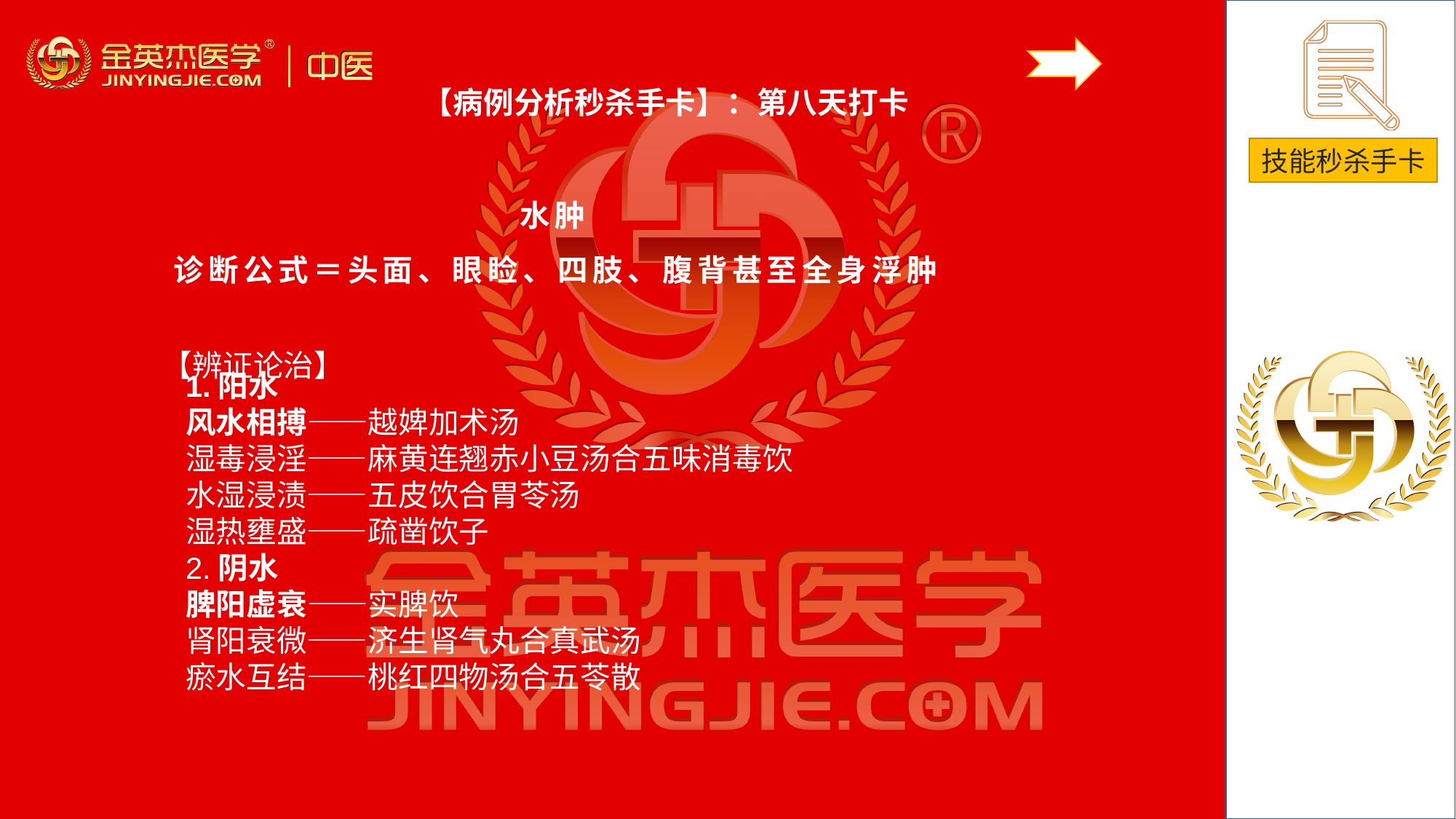

【病例分析秒杀手卡】：第八天打卡
水肿
诊断公式＝头面、眼睑、四肢、腹背甚至全身浮肿
# 【辨证论治】
1.阳水风水相搏——越婢加术汤湿毒浸淫——麻黄连翘赤小豆汤合五味消毒饮水湿浸渍——五皮饮合胃苓汤湿热壅盛——疏凿饮子2.阴水脾阳虚衰——实脾饮肾阳衰微——济生肾气丸合真武汤瘀水互结——桃红四物汤合五苓散